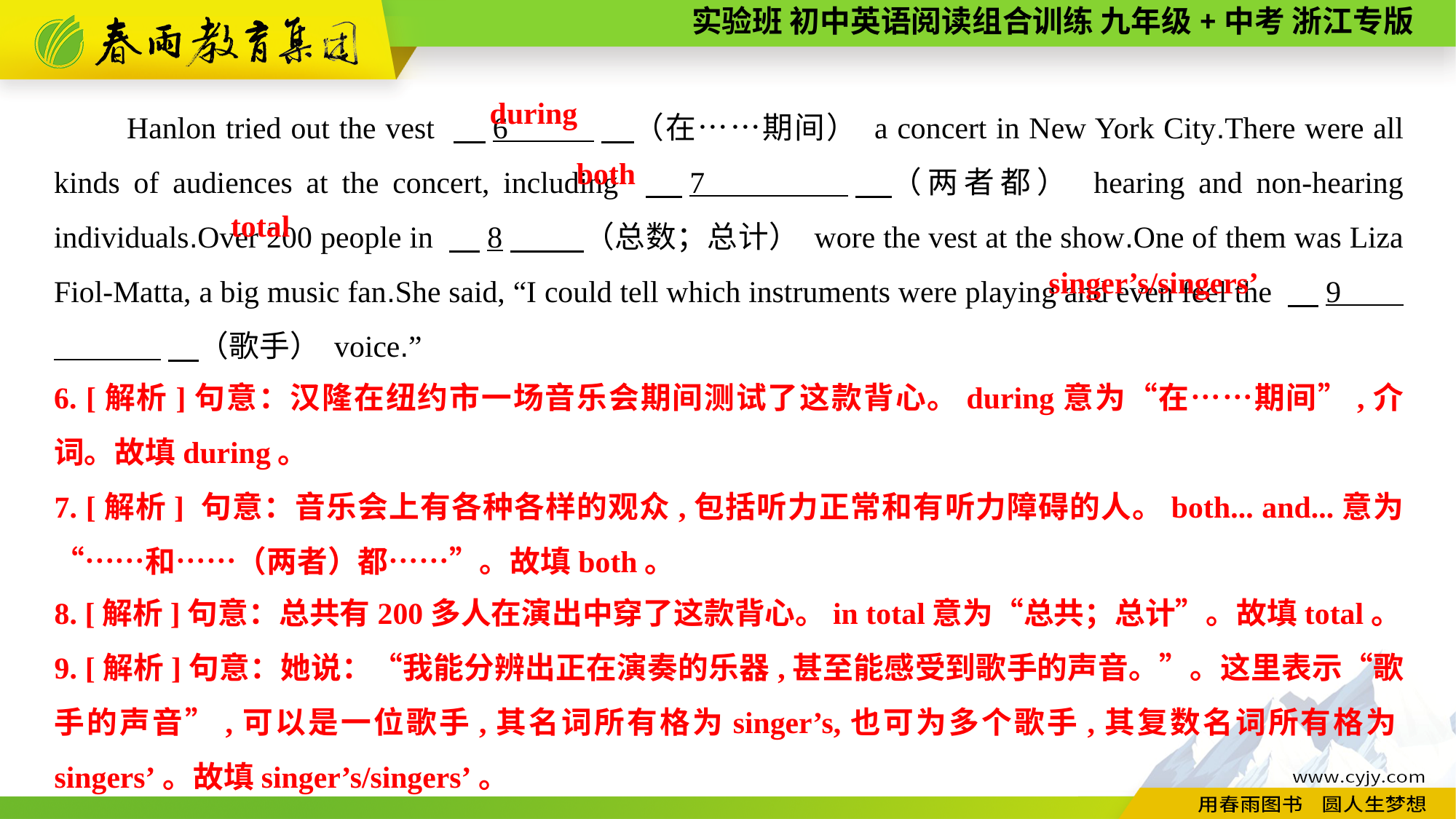

Hanlon tried out the vest 　6         　（在……期间） a concert in New York City.There were all kinds of audiences at the concert, including 　7          　（两者都） hearing and non-hearing individuals.Over 200 people in 　8　      （总数；总计） wore the vest at the show.One of them was Liza Fiol-Matta, a big music fan.She said, “I could tell which instruments were playing and even feel the 　9                       　（歌手） voice.”
during
both
total
singer’s/singers’
6. [解析]句意：汉隆在纽约市一场音乐会期间测试了这款背心。during意为“在……期间”,介词。故填during。
7. [解析] 句意：音乐会上有各种各样的观众,包括听力正常和有听力障碍的人。both... and...意为“……和……（两者）都……”。故填both。

8. [解析]句意：总共有200多人在演出中穿了这款背心。in total意为“总共；总计”。故填total。
9. [解析]句意：她说：“我能分辨出正在演奏的乐器,甚至能感受到歌手的声音。”。这里表示“歌手的声音”,可以是一位歌手,其名词所有格为singer’s,也可为多个歌手,其复数名词所有格为singers’。故填singer’s/singers’。